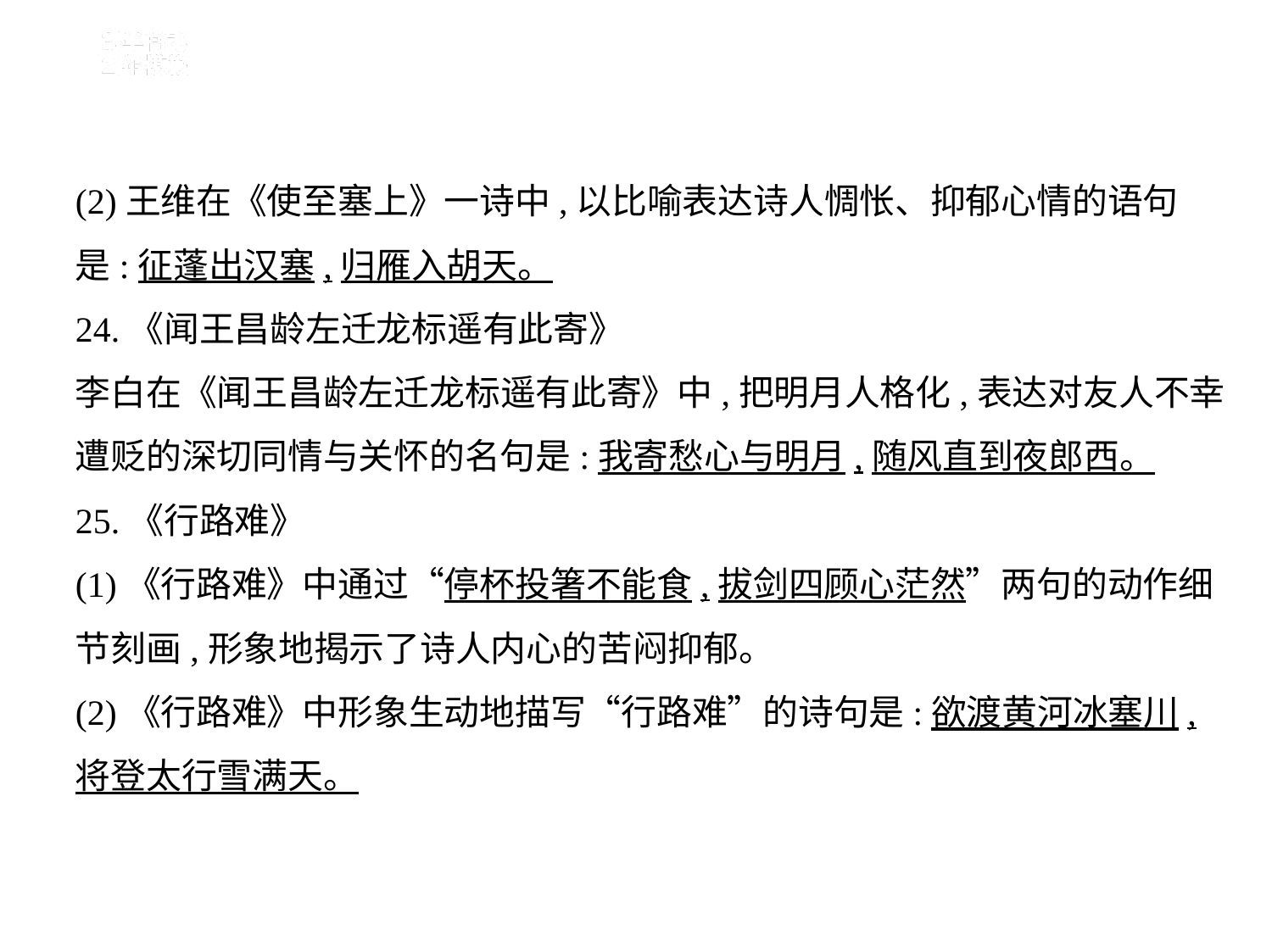

(2)王维在《使至塞上》一诗中,以比喻表达诗人惆怅、抑郁心情的语句
是:征蓬出汉塞,归雁入胡天。
24.《闻王昌龄左迁龙标遥有此寄》
李白在《闻王昌龄左迁龙标遥有此寄》中,把明月人格化,表达对友人不幸
遭贬的深切同情与关怀的名句是:我寄愁心与明月,随风直到夜郎西。
25.《行路难》
(1)《行路难》中通过“停杯投箸不能食,拔剑四顾心茫然”两句的动作细
节刻画,形象地揭示了诗人内心的苦闷抑郁。
(2)《行路难》中形象生动地描写“行路难”的诗句是:欲渡黄河冰塞川,
将登太行雪满天。